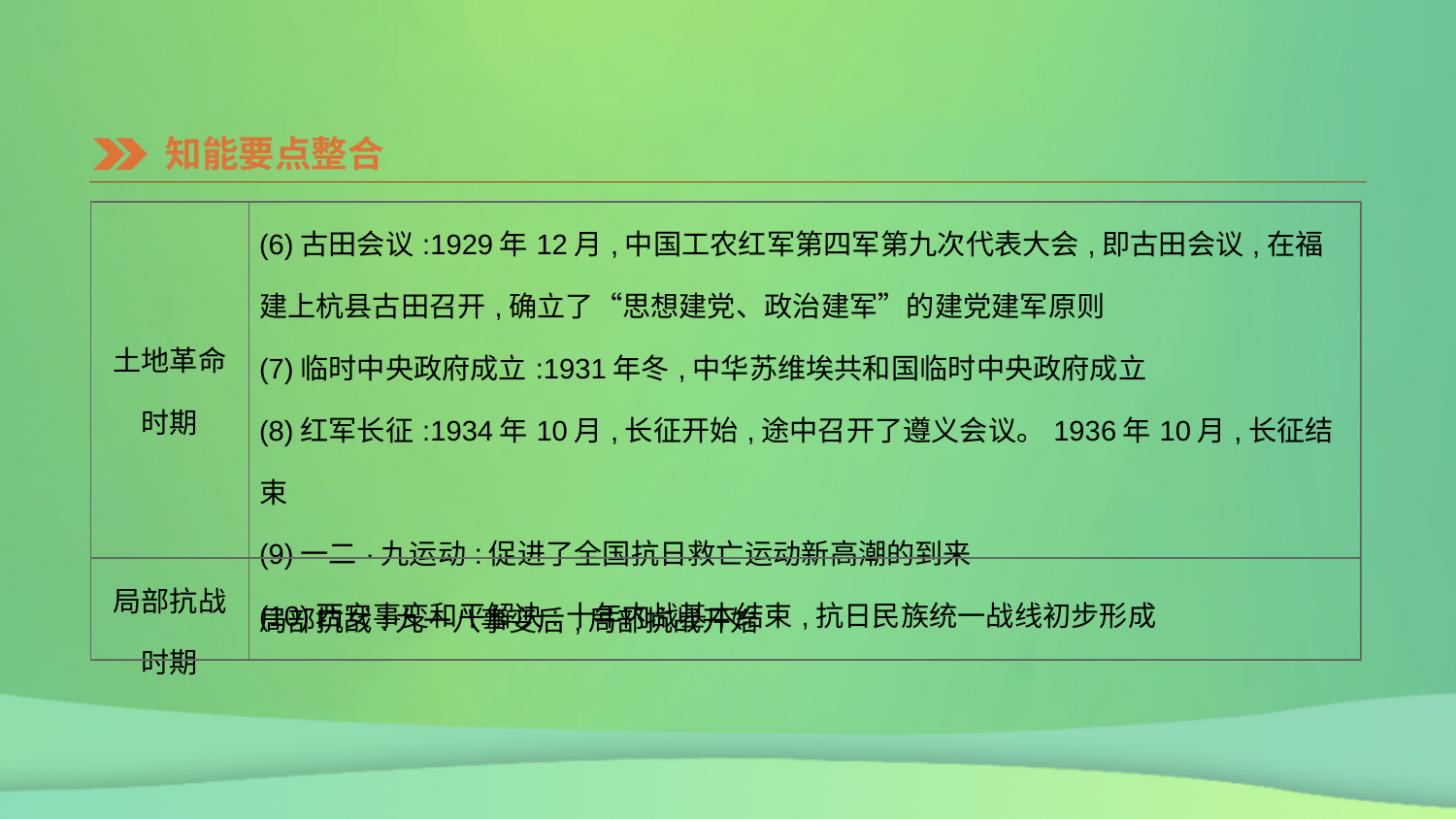

知能要点整合

| 土地革命 时期 | (6)古田会议:1929年12月,中国工农红军第四军第九次代表大会,即古田会议,在福建上杭县古田召开,确立了“思想建党、政治建军”的建党建军原则 (7)临时中央政府成立:1931年冬,中华苏维埃共和国临时中央政府成立 (8)红军长征:1934年10月,长征开始,途中召开了遵义会议。1936年10月,长征结束 (9)一二·九运动:促进了全国抗日救亡运动新高潮的到来 (10)西安事变和平解决:十年内战基本结束,抗日民族统一战线初步形成 |
| --- | --- |
| 局部抗战 时期 | 局部抗战:九一八事变后,局部抗战开始 |